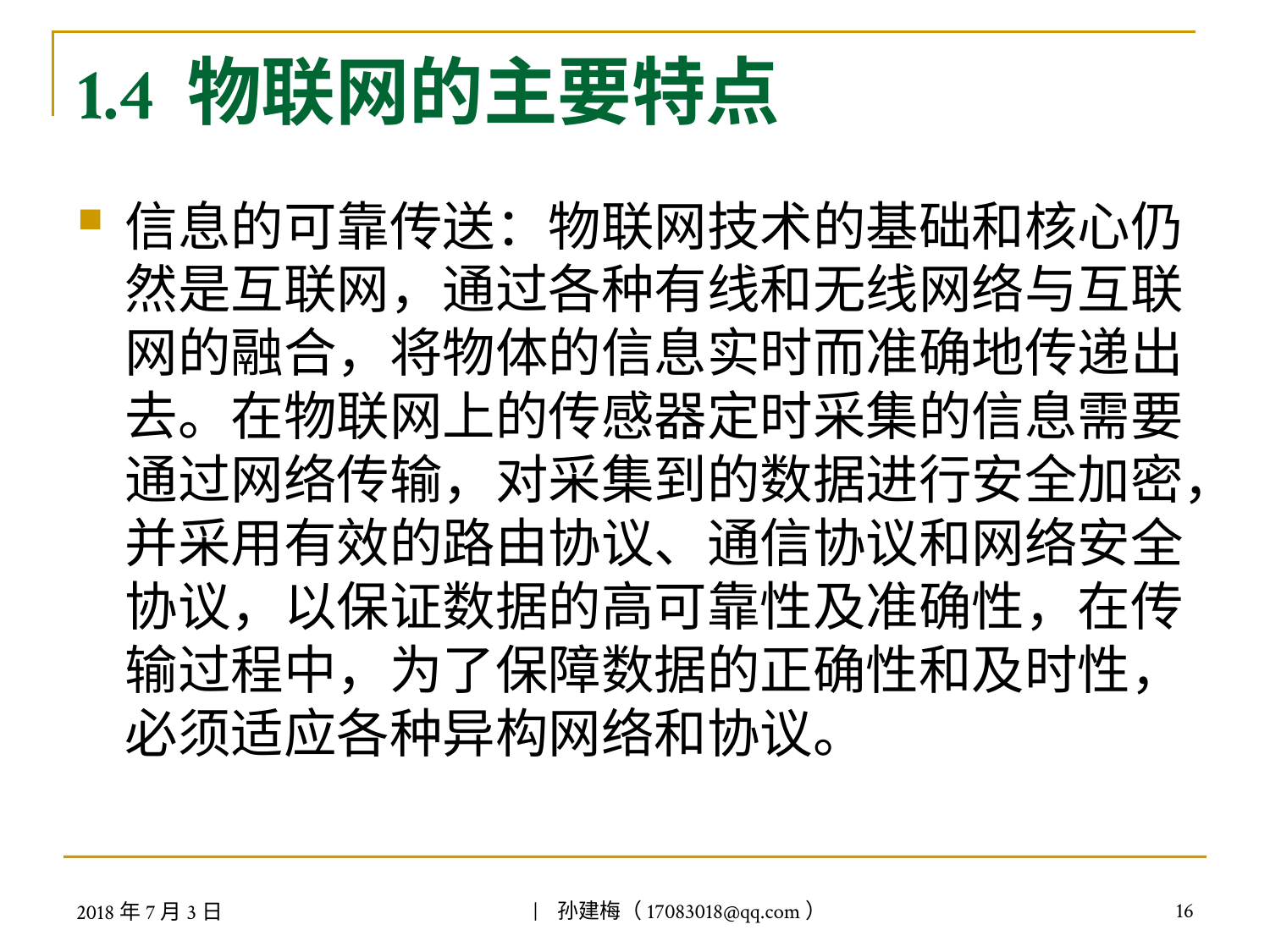

# 1.4 物联网的主要特点
信息的可靠传送：物联网技术的基础和核心仍然是互联网，通过各种有线和无线网络与互联网的融合，将物体的信息实时而准确地传递出去。在物联网上的传感器定时采集的信息需要通过网络传输，对采集到的数据进行安全加密，并采用有效的路由协议、通信协议和网络安全协议，以保证数据的高可靠性及准确性，在传输过程中，为了保障数据的正确性和及时性，必须适应各种异构网络和协议。
|   孙建梅（17083018@qq.com）
2018年7月3日
16